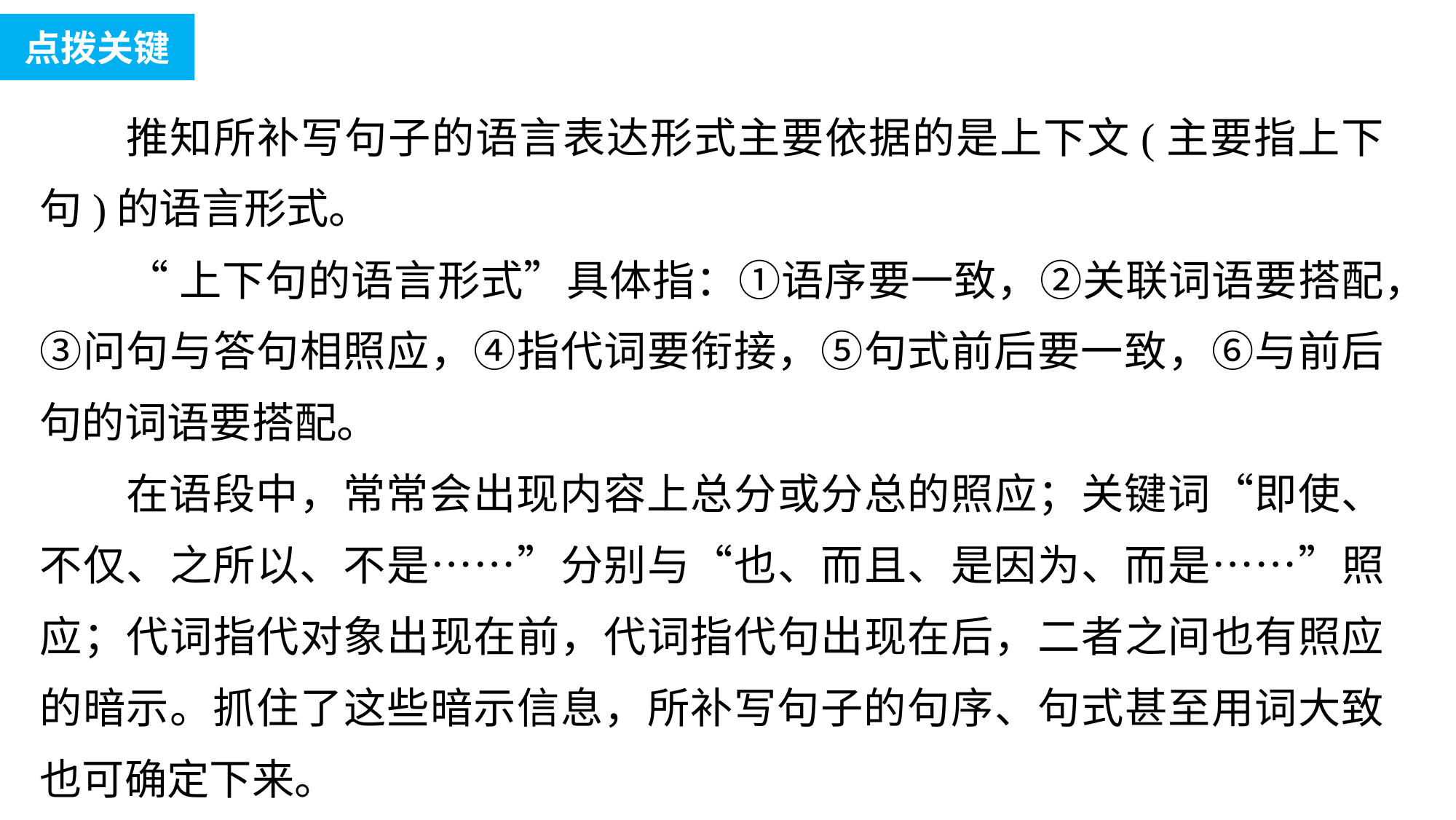

点拨关键
推知所补写句子的语言表达形式主要依据的是上下文(主要指上下句)的语言形式。
“上下句的语言形式”具体指：①语序要一致，②关联词语要搭配，③问句与答句相照应，④指代词要衔接，⑤句式前后要一致，⑥与前后句的词语要搭配。
在语段中，常常会出现内容上总分或分总的照应；关键词“即使、不仅、之所以、不是……”分别与“也、而且、是因为、而是……”照应；代词指代对象出现在前，代词指代句出现在后，二者之间也有照应的暗示。抓住了这些暗示信息，所补写句子的句序、句式甚至用词大致也可确定下来。